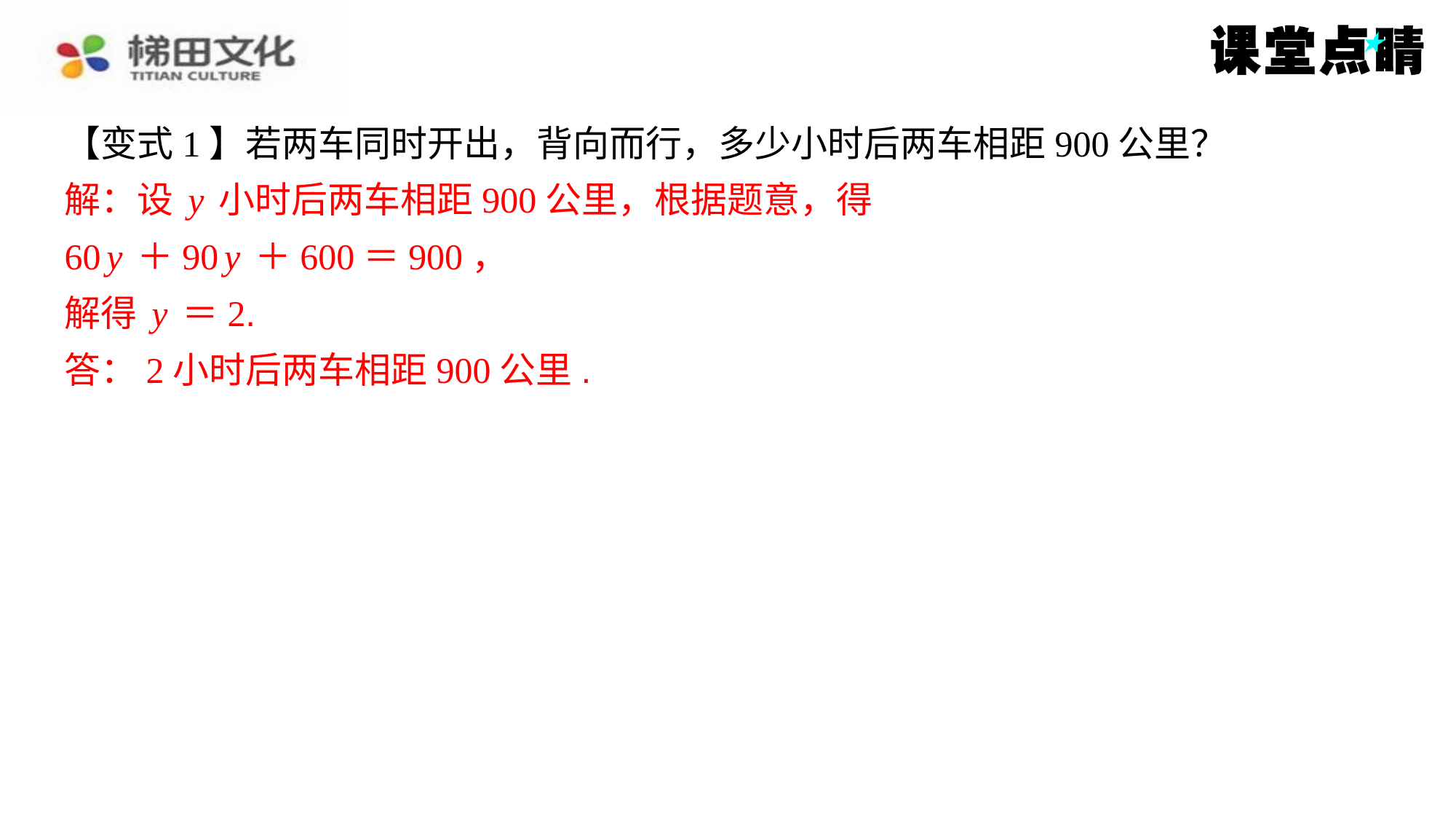

【变式1】若两车同时开出，背向而行，多少小时后两车相距900公里？
解：设y小时后两车相距900公里，根据题意，得
60y＋90y＋600＝900，
解得y＝2.
答：2小时后两车相距900公里.
解：设y小时后两车相距900公里，根据题意，得
60y＋90y＋600＝900，
解得y＝2.
答：2小时后两车相距900公里.